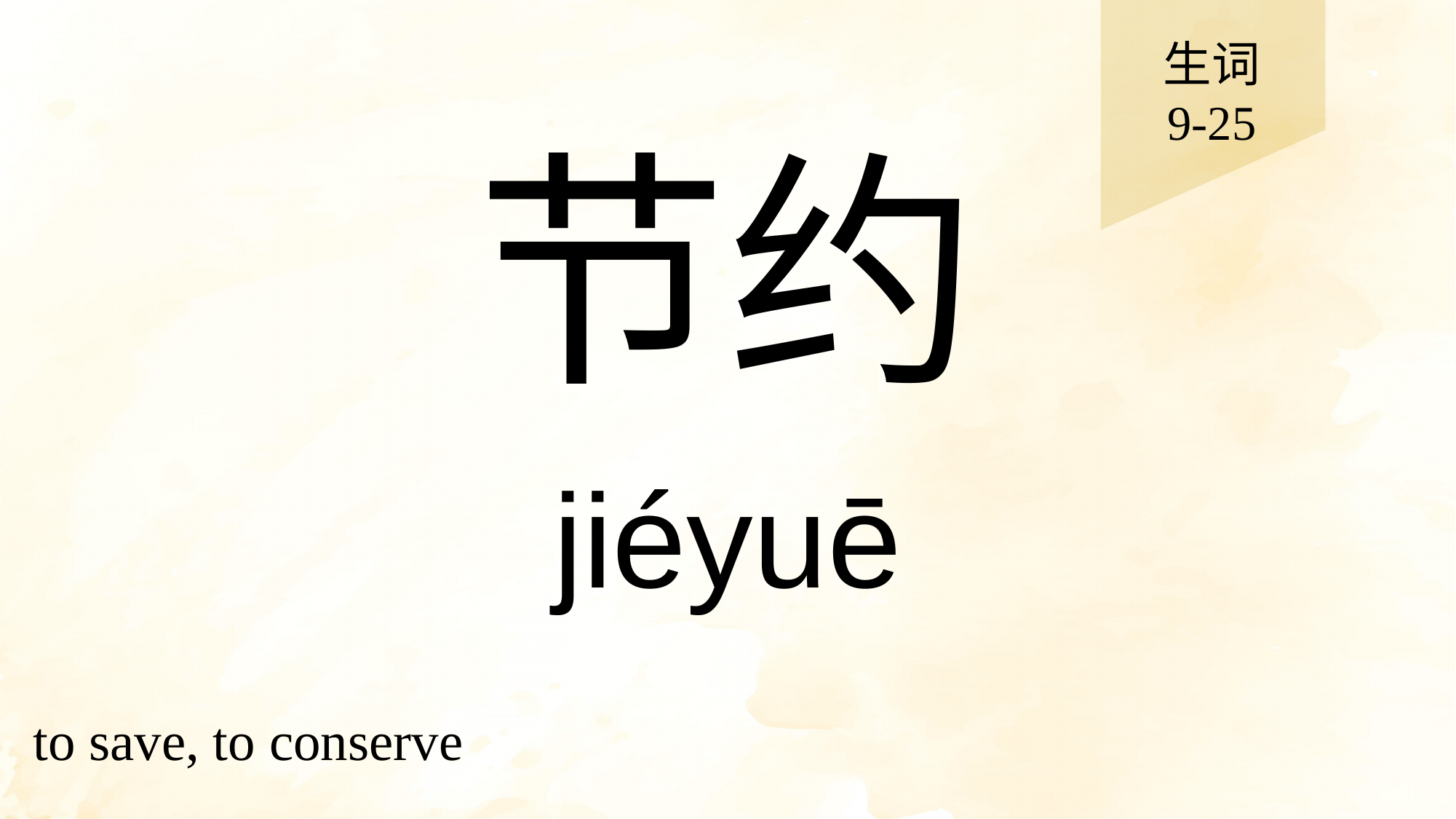

生词
9-25
# 节约
jiéyuē
to save, to conserve